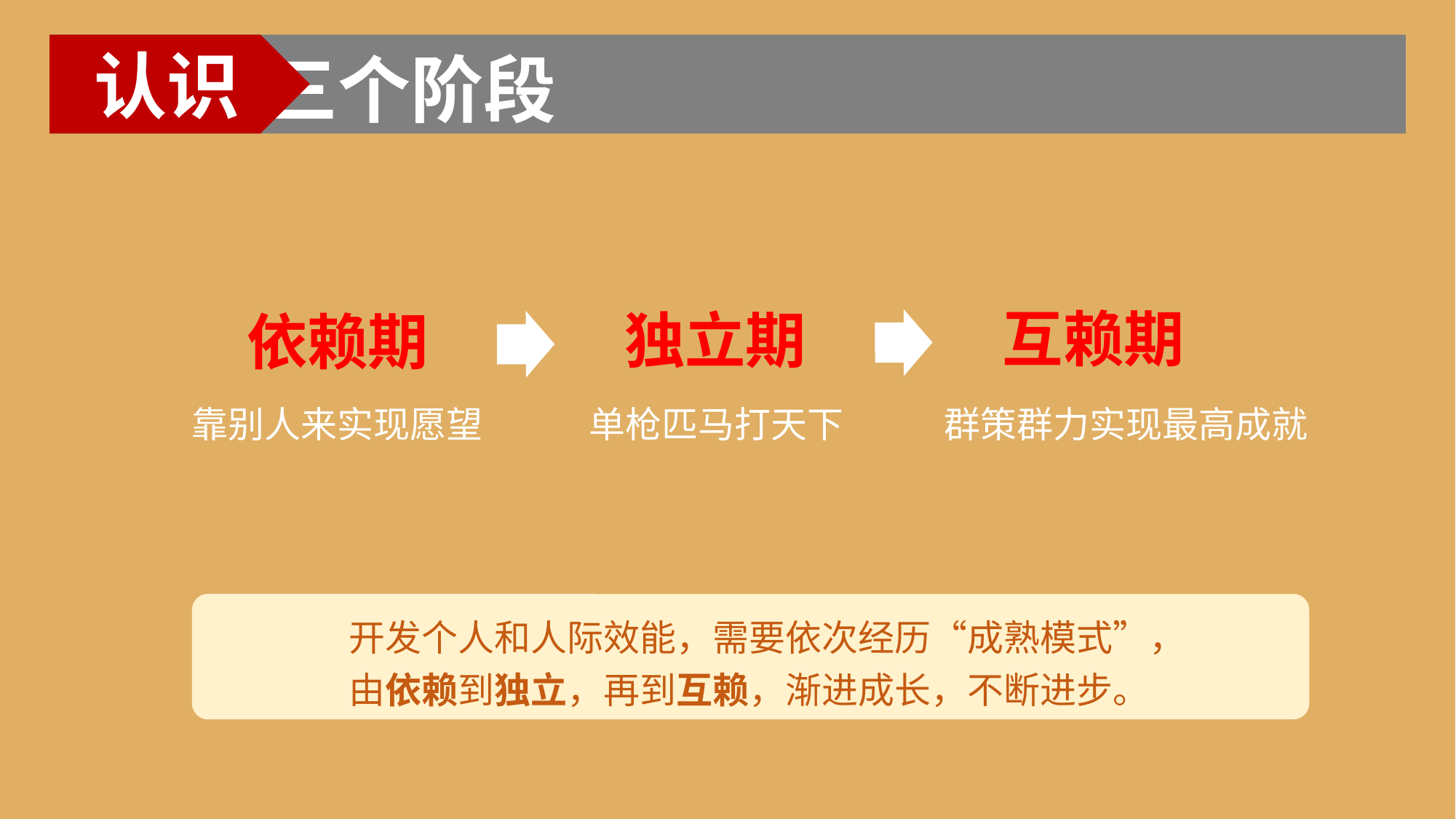

三个阶段
认识
依赖期

独立期

互赖期
单枪匹马打天下
群策群力实现最高成就
靠别人来实现愿望

开发个人和人际效能，需要依次经历“成熟模式”，
由依赖到独立，再到互赖，渐进成长，不断进步。